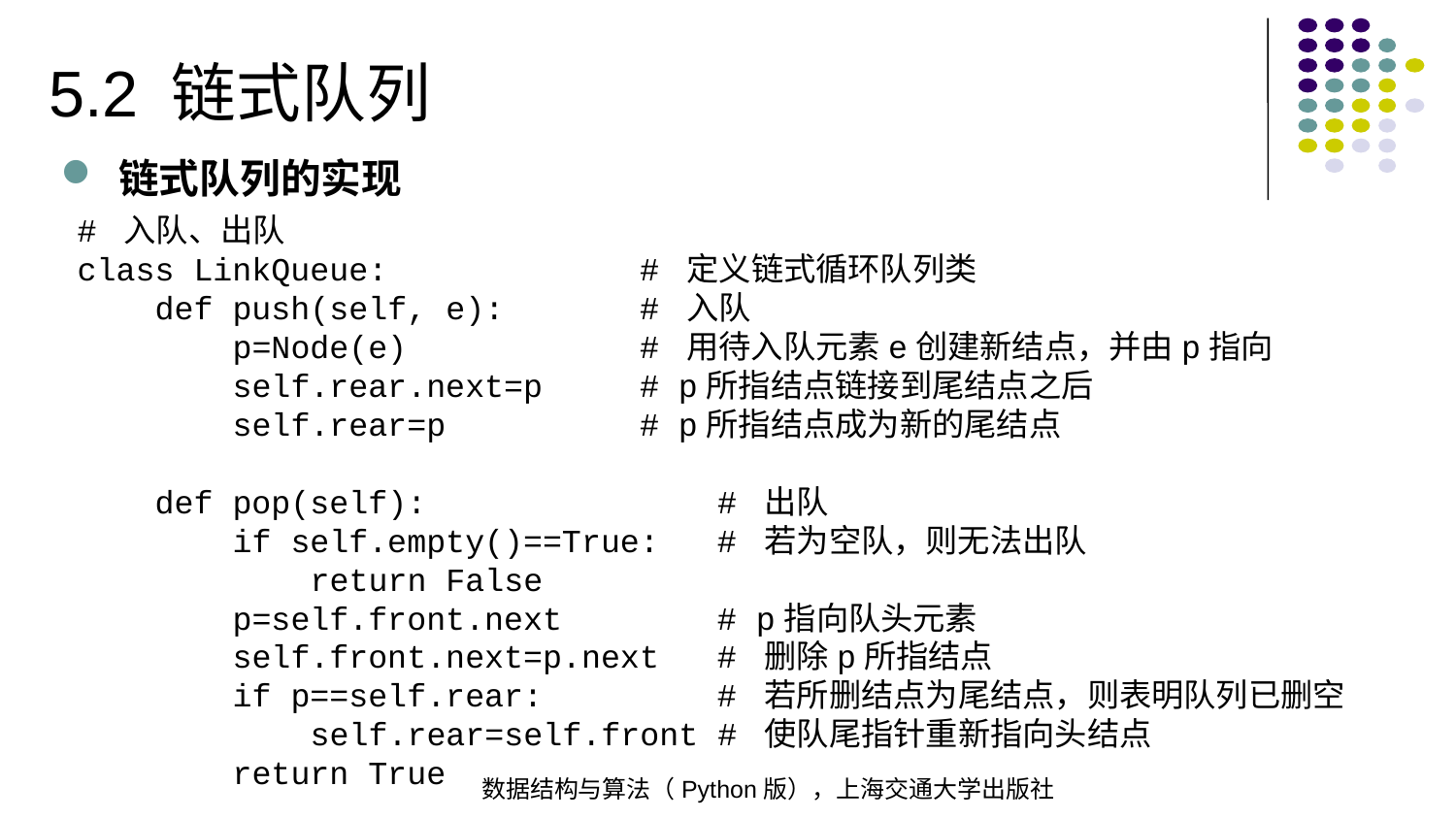

5.2 链式队列
链式队列的实现
# 入队、出队
class LinkQueue:             # 定义链式循环队列类
    def push(self, e):       # 入队
        p=Node(e)            # 用待入队元素e创建新结点，并由p指向
        self.rear.next=p     # p所指结点链接到尾结点之后
        self.rear=p          # p所指结点成为新的尾结点

    def pop(self):               # 出队
        if self.empty()==True:   # 若为空队，则无法出队
            return False
        p=self.front.next        # p指向队头元素
        self.front.next=p.next   # 删除p所指结点
        if p==self.rear:         # 若所删结点为尾结点，则表明队列已删空
            self.rear=self.front # 使队尾指针重新指向头结点
        return True